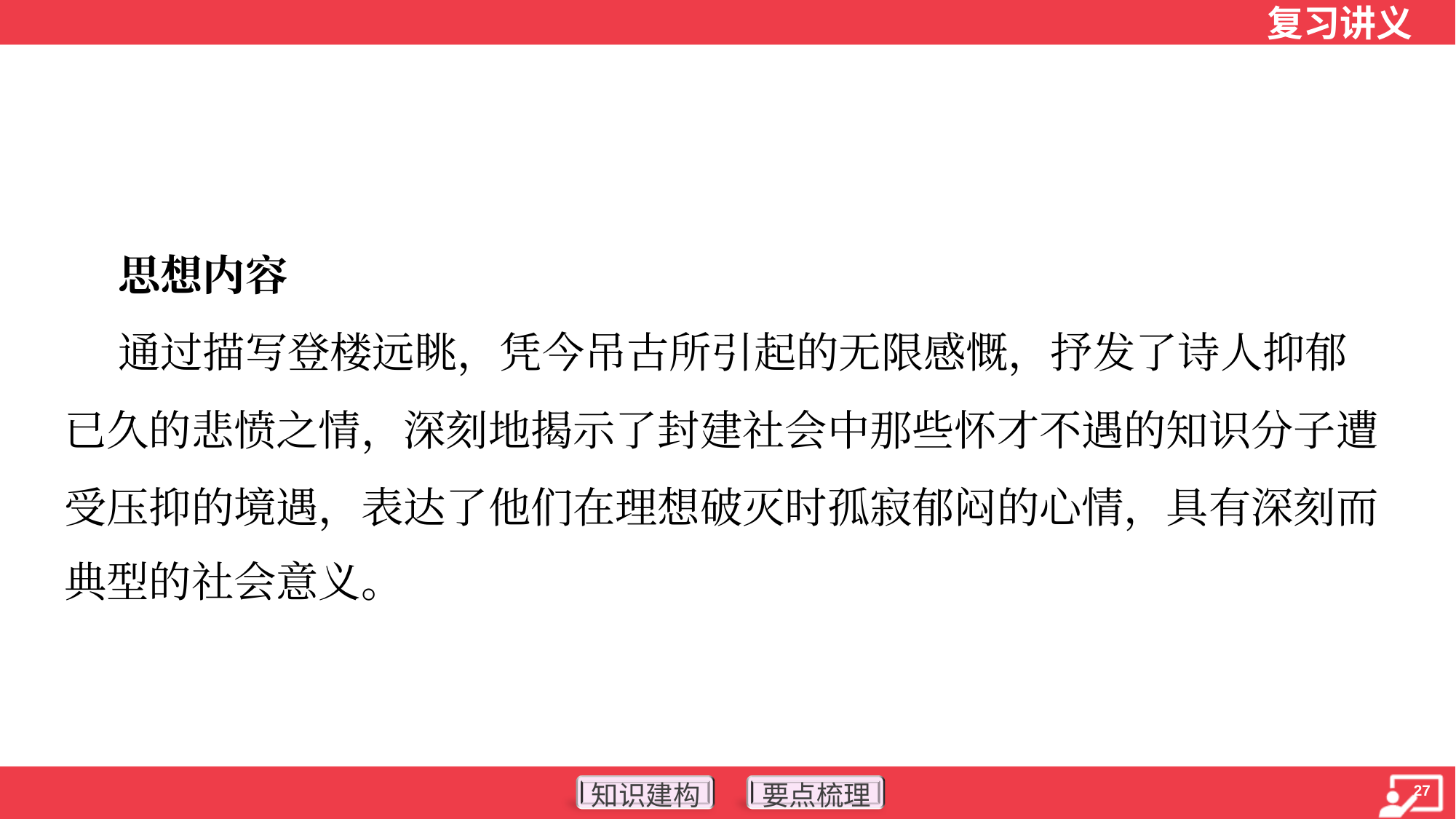

思想内容
    通过描写登楼远眺，凭今吊古所引起的无限感慨，抒发了诗人抑郁
已久的悲愤之情，深刻地揭示了封建社会中那些怀才不遇的知识分子遭
受压抑的境遇，表达了他们在理想破灭时孤寂郁闷的心情，具有深刻而
典型的社会意义。